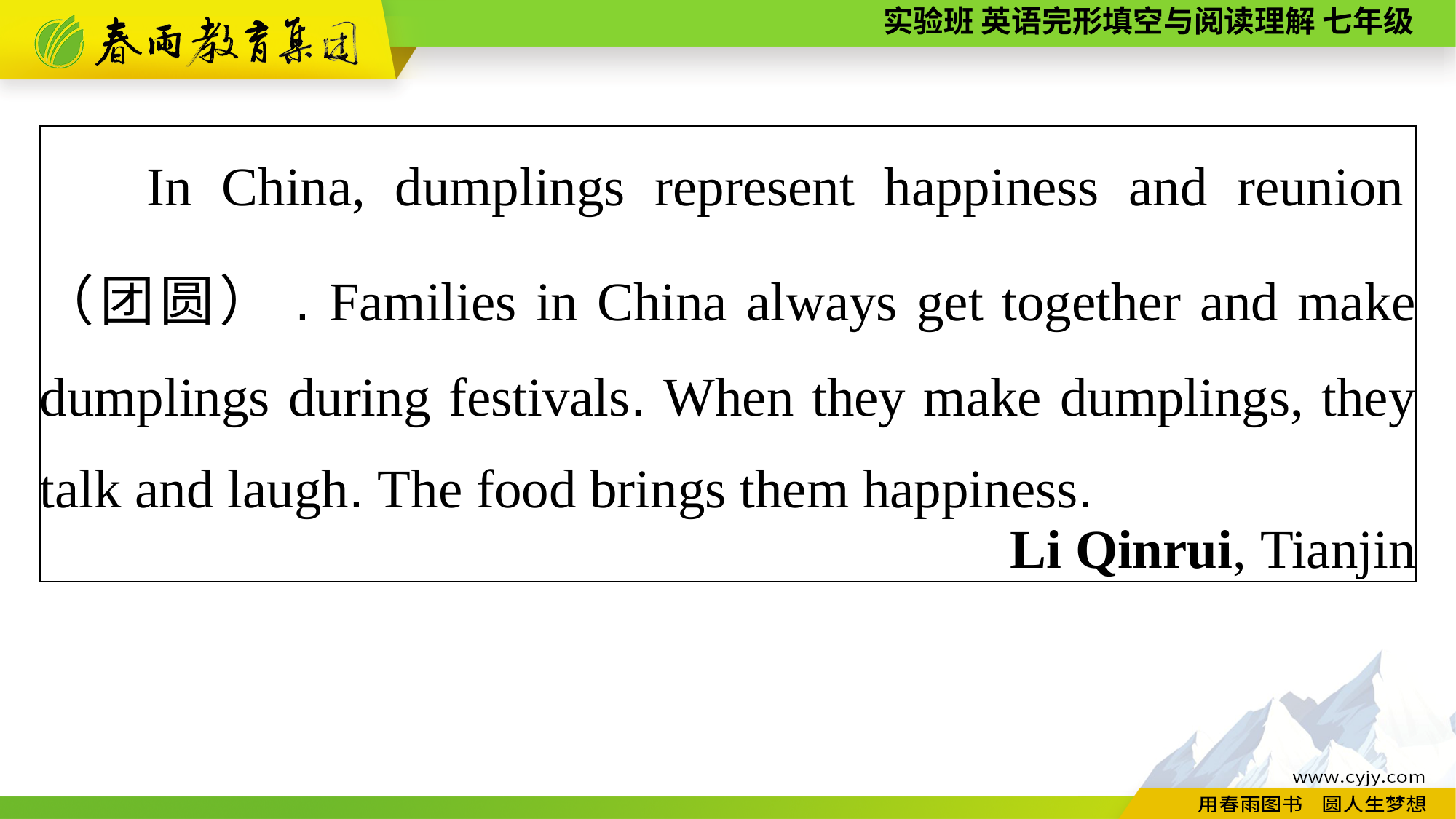

| In China, dumplings represent happiness and reunion（团圆）. Families in China always get together and make dumplings during festivals. When they make dumplings, they talk and laugh. The food brings them happiness. Li Qinrui, Tianjin |
| --- |